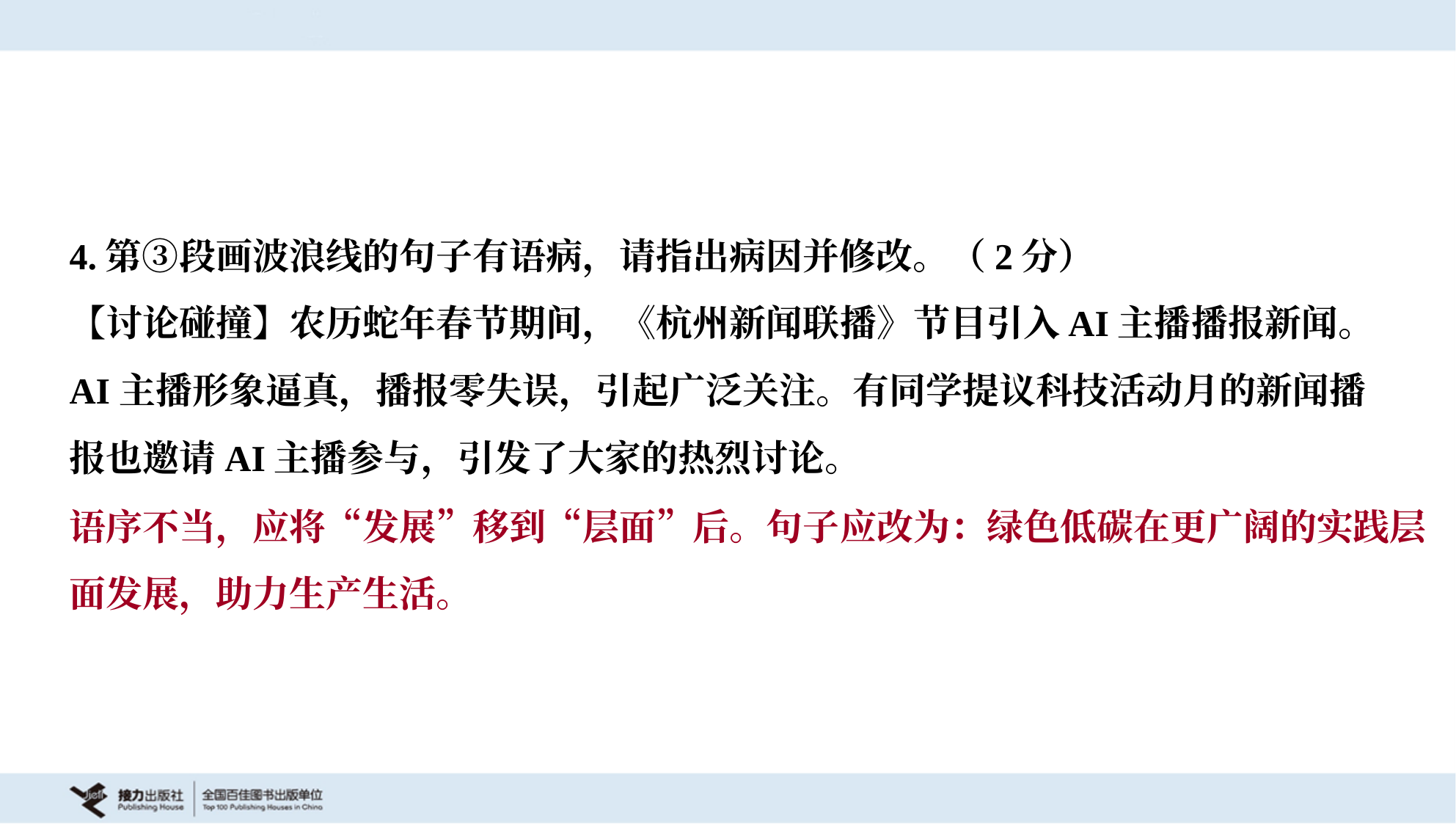

4.第③段画波浪线的句子有语病，请指出病因并修改。（2分）
【讨论碰撞】农历蛇年春节期间，《杭州新闻联播》节目引入AI主播播报新闻。
AI主播形象逼真，播报零失误，引起广泛关注。有同学提议科技活动月的新闻播
报也邀请AI主播参与，引发了大家的热烈讨论。
语序不当，应将“发展”移到“层面”后。句子应改为：绿色低碳在更广阔的实践层
面发展，助力生产生活。